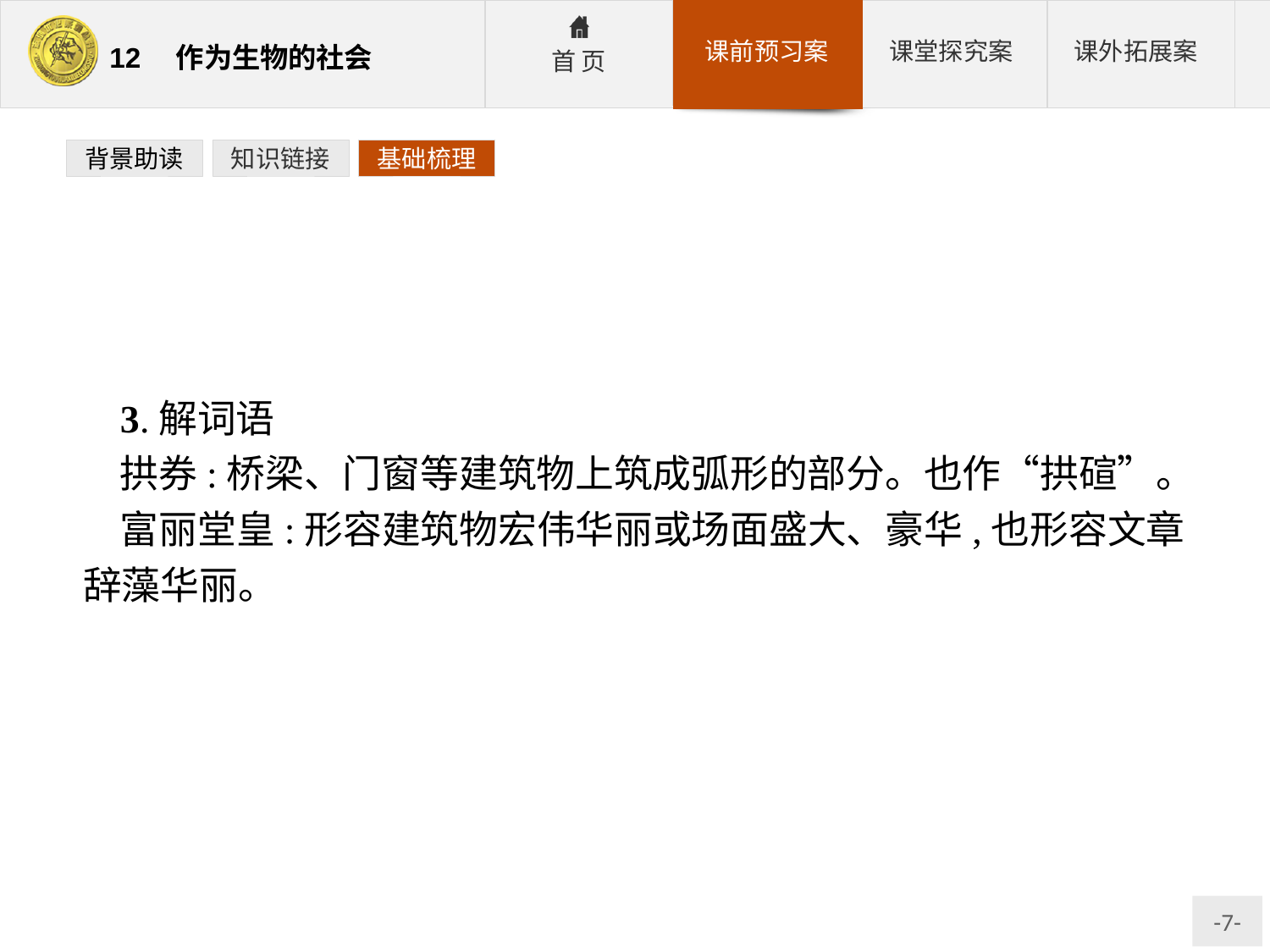

背景助读
知识链接
基础梳理
3.解词语
拱券:桥梁、门窗等建筑物上筑成弧形的部分。也作“拱碹”。
富丽堂皇:形容建筑物宏伟华丽或场面盛大、豪华,也形容文章辞藻华丽。